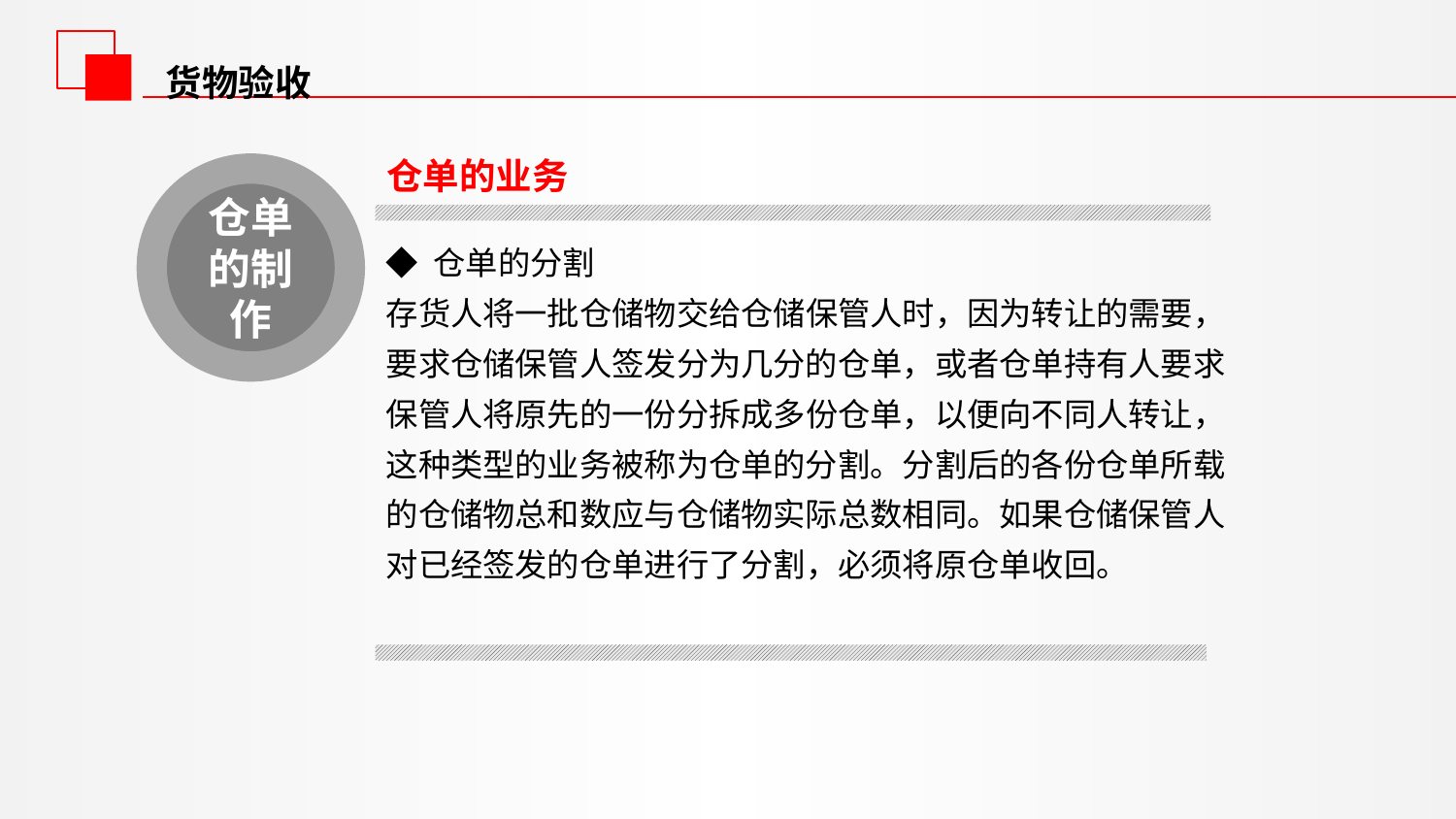

货物验收
仓单的业务
仓单的制作

◆ 仓单的分割
存货人将一批仓储物交给仓储保管人时，因为转让的需要，要求仓储保管人签发分为几分的仓单，或者仓单持有人要求保管人将原先的一份分拆成多份仓单，以便向不同人转让，这种类型的业务被称为仓单的分割。分割后的各份仓单所载的仓储物总和数应与仓储物实际总数相同。如果仓储保管人对已经签发的仓单进行了分割，必须将原仓单收回。